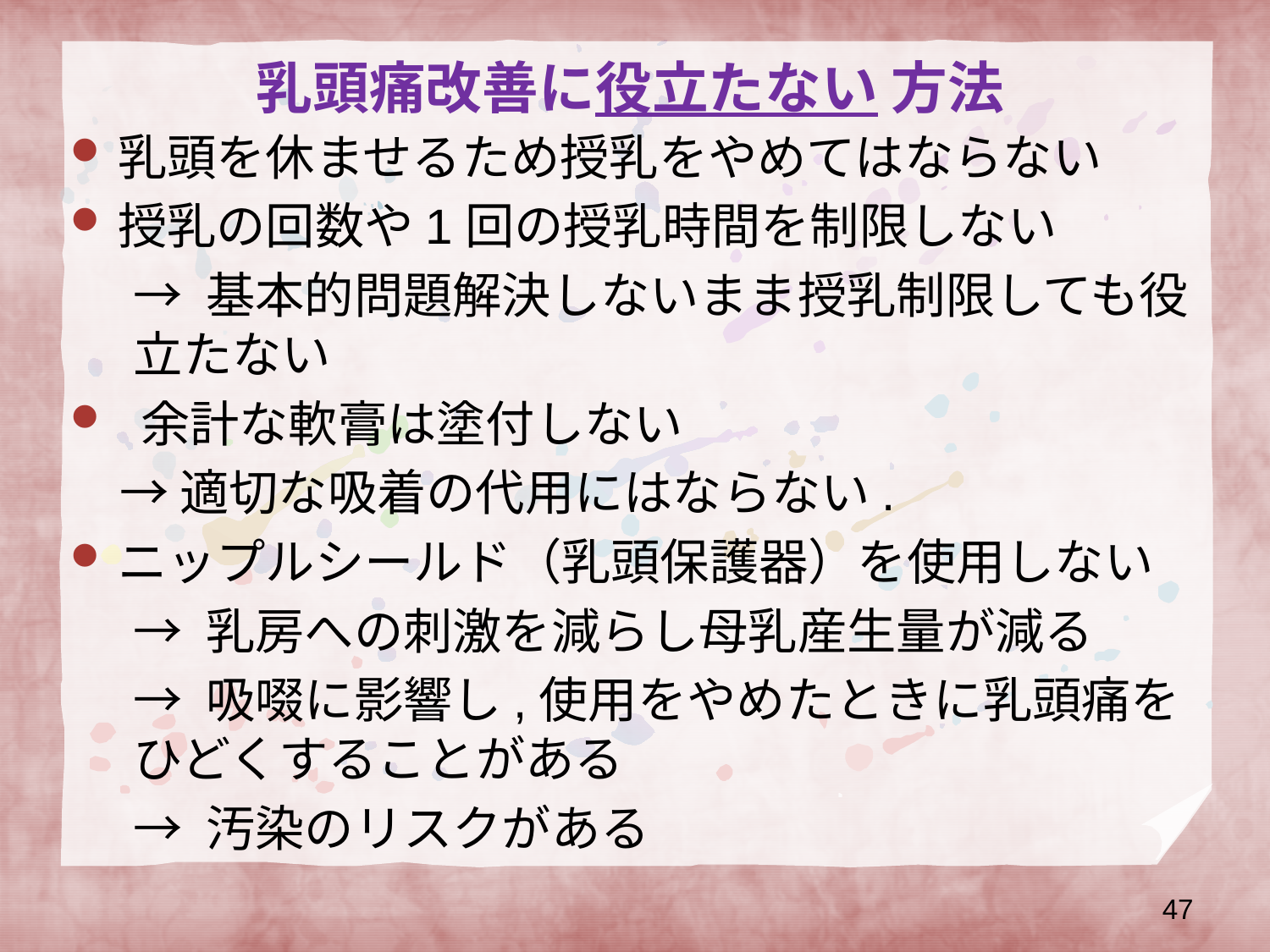

# 乳頭痛改善に役立たない	方法
乳頭を休ませるため授乳をやめてはならない
授乳の回数や1回の授乳時間を制限しない
→ 基本的問題解決しないまま授乳制限しても役立たない
 余計な軟膏は塗付しない
　→ 適切な吸着の代用にはならない.
ニップルシールド（乳頭保護器）を使用しない
→ 乳房への刺激を減らし母乳産生量が減る
→ 吸啜に影響し,使用をやめたときに乳頭痛をひどくすることがある
→ 汚染のリスクがある

47